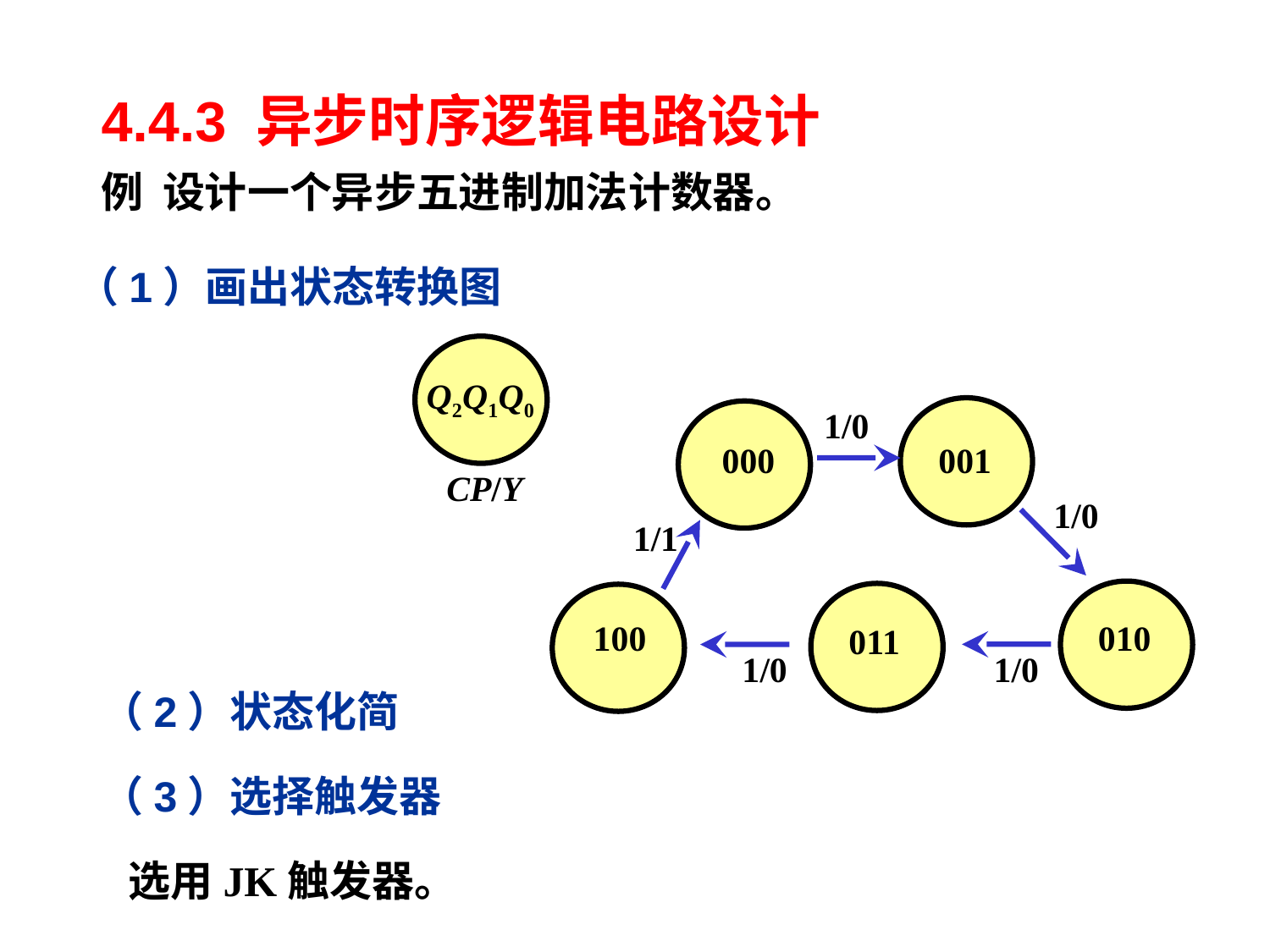

# 4.4.3 异步时序逻辑电路设计
例  设计一个异步五进制加法计数器。
（1）画出状态转换图

 Q2Q1Q0

    001

    000

     010

    011

    100

1/0
CP/Y
1/0
1/1
1/0
1/0
（2）状态化简
（3）选择触发器
选用JK触发器。